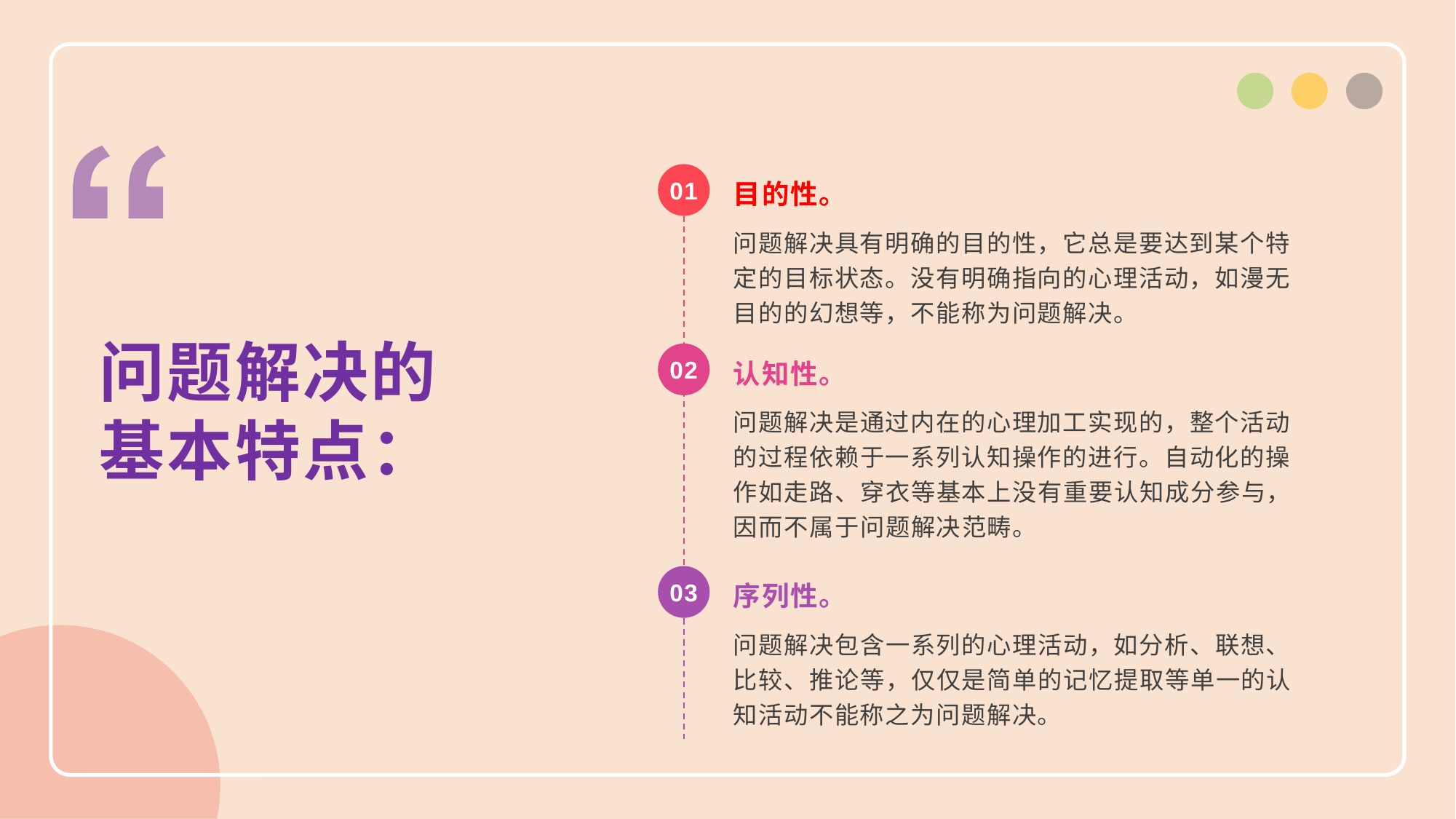

01
目的性。
问题解决具有明确的目的性，它总是要达到某个特定的目标状态。没有明确指向的心理活动，如漫无目的的幻想等，不能称为问题解决。
问题解决的基本特点：

02
认知性。
问题解决是通过内在的心理加工实现的，整个活动的过程依赖于一系列认知操作的进行。自动化的操作如走路、穿衣等基本上没有重要认知成分参与，因而不属于问题解决范畴。

03
序列性。
问题解决包含一系列的心理活动，如分析、联想、比较、推论等，仅仅是简单的记忆提取等单一的认知活动不能称之为问题解决。